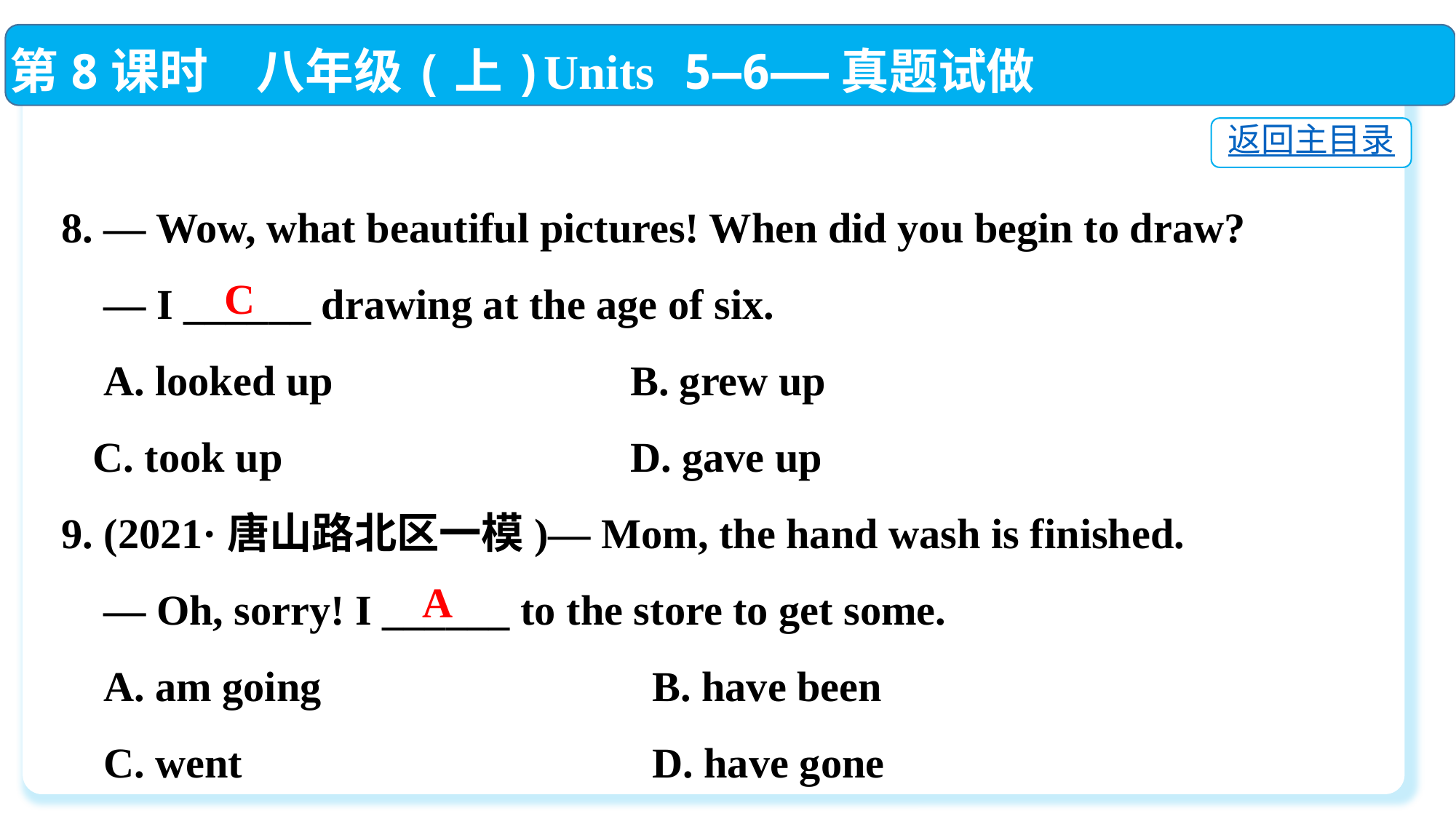

第8课时　八年级(上)Units 5—6——真题试做

返回主目录
8. — Wow, what beautiful pictures! When did you begin to draw?
    — I ______ drawing at the age of six.
    A. looked up　	                        B. grew up
   C. took up　 	                        D. gave up
9. (2021·唐山路北区一模)— Mom, the hand wash is finished.
    — Oh, sorry! I ______ to the store to get some.
    A. am going	                         B. have been
    C. went		                         D. have gone
C
A